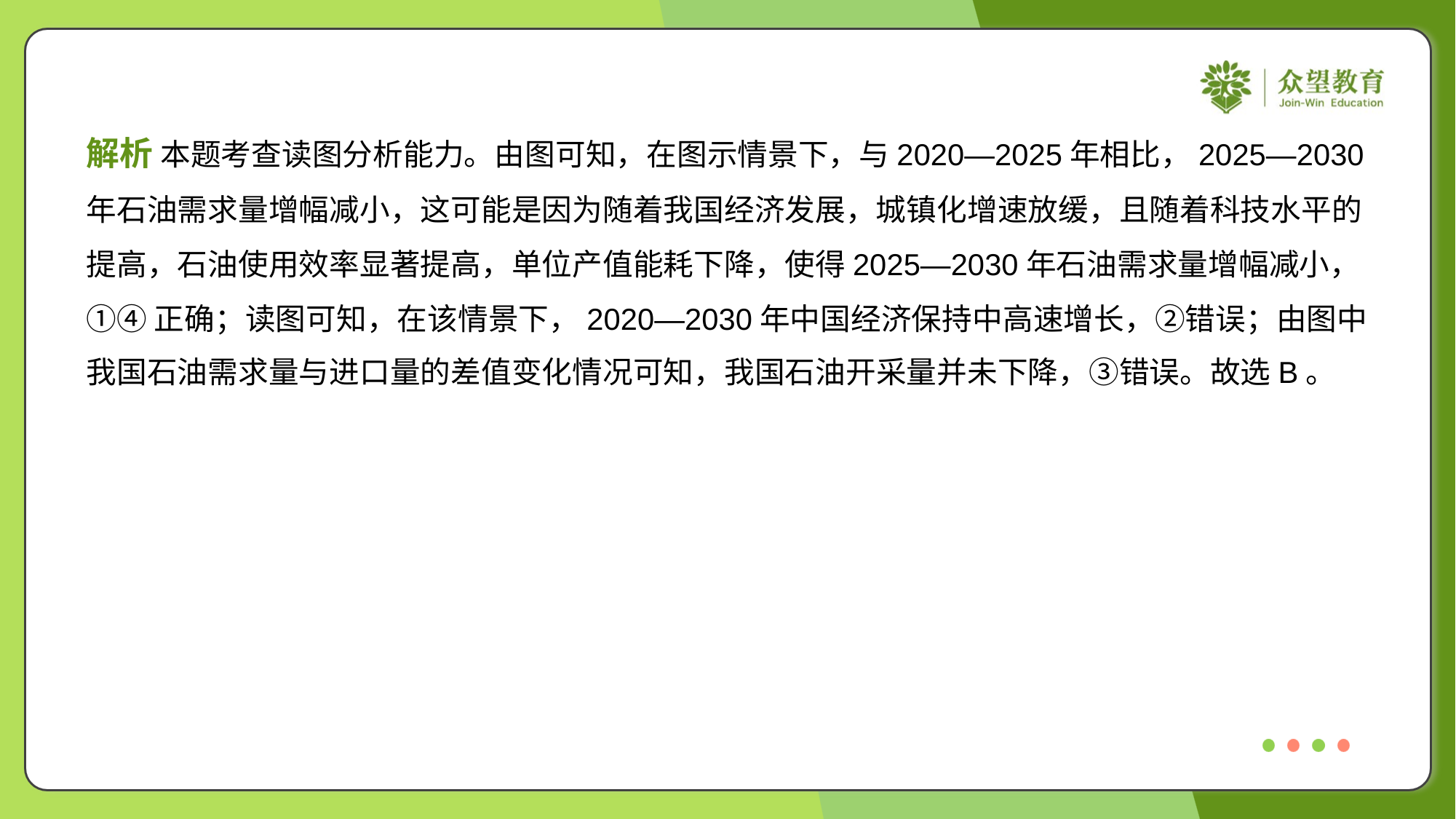

解析 本题考查读图分析能力。由图可知，在图示情景下，与2020—2025年相比，2025—2030
年石油需求量增幅减小，这可能是因为随着我国经济发展，城镇化增速放缓，且随着科技水平的
提高，石油使用效率显著提高，单位产值能耗下降，使得2025—2030年石油需求量增幅减小，
①④正确；读图可知，在该情景下，2020—2030年中国经济保持中高速增长，②错误；由图中
我国石油需求量与进口量的差值变化情况可知，我国石油开采量并未下降，③错误。故选B。